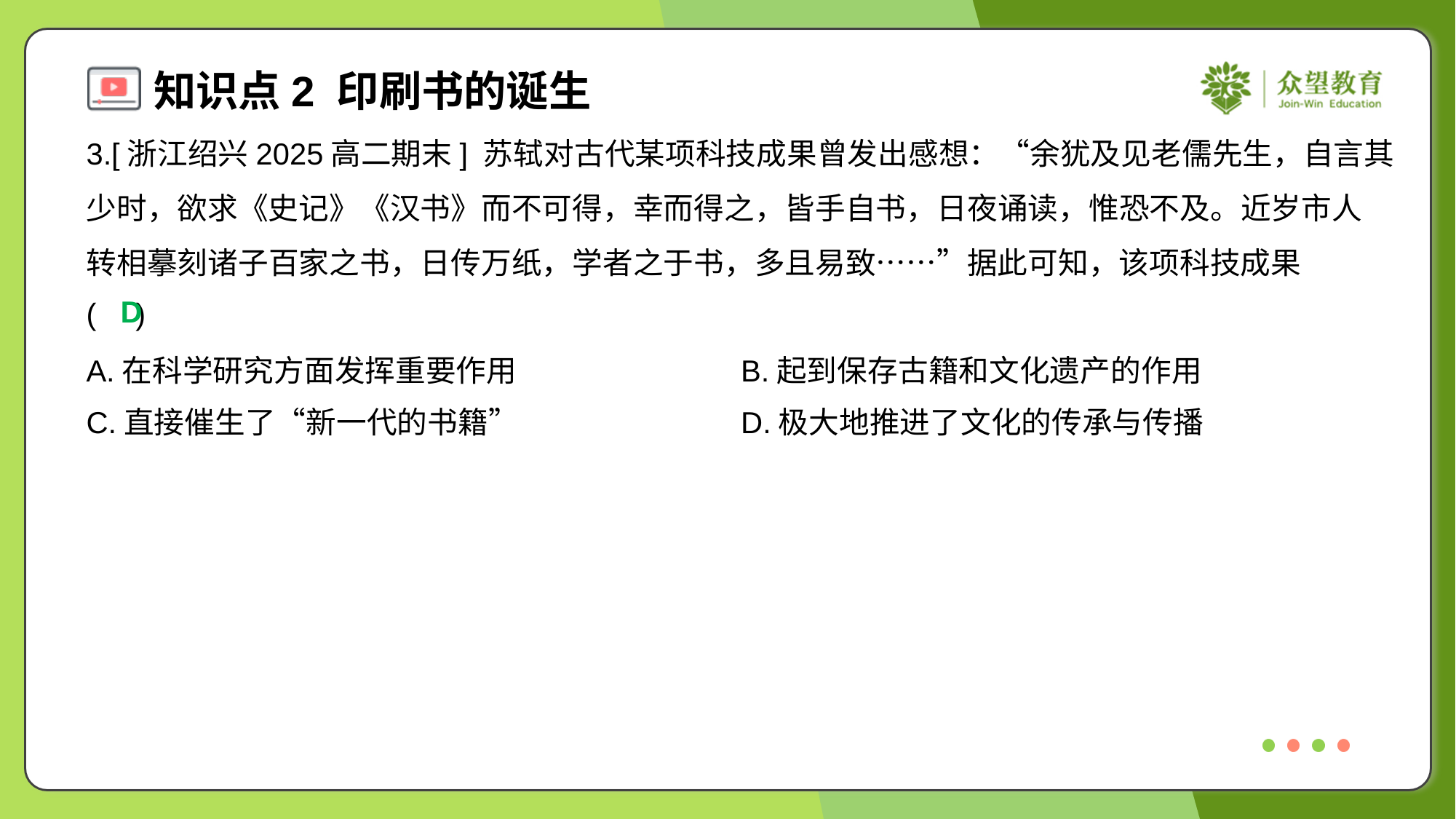

3.[浙江绍兴2025高二期末] 苏轼对古代某项科技成果曾发出感想：“余犹及见老儒先生，自言其
少时，欲求《史记》《汉书》而不可得，幸而得之，皆手自书，日夜诵读，惟恐不及。近岁市人
转相摹刻诸子百家之书，日传万纸，学者之于书，多且易致……”据此可知，该项科技成果
(     )
D
A.在科学研究方面发挥重要作用	B.起到保存古籍和文化遗产的作用
C.直接催生了“新一代的书籍”	D.极大地推进了文化的传承与传播